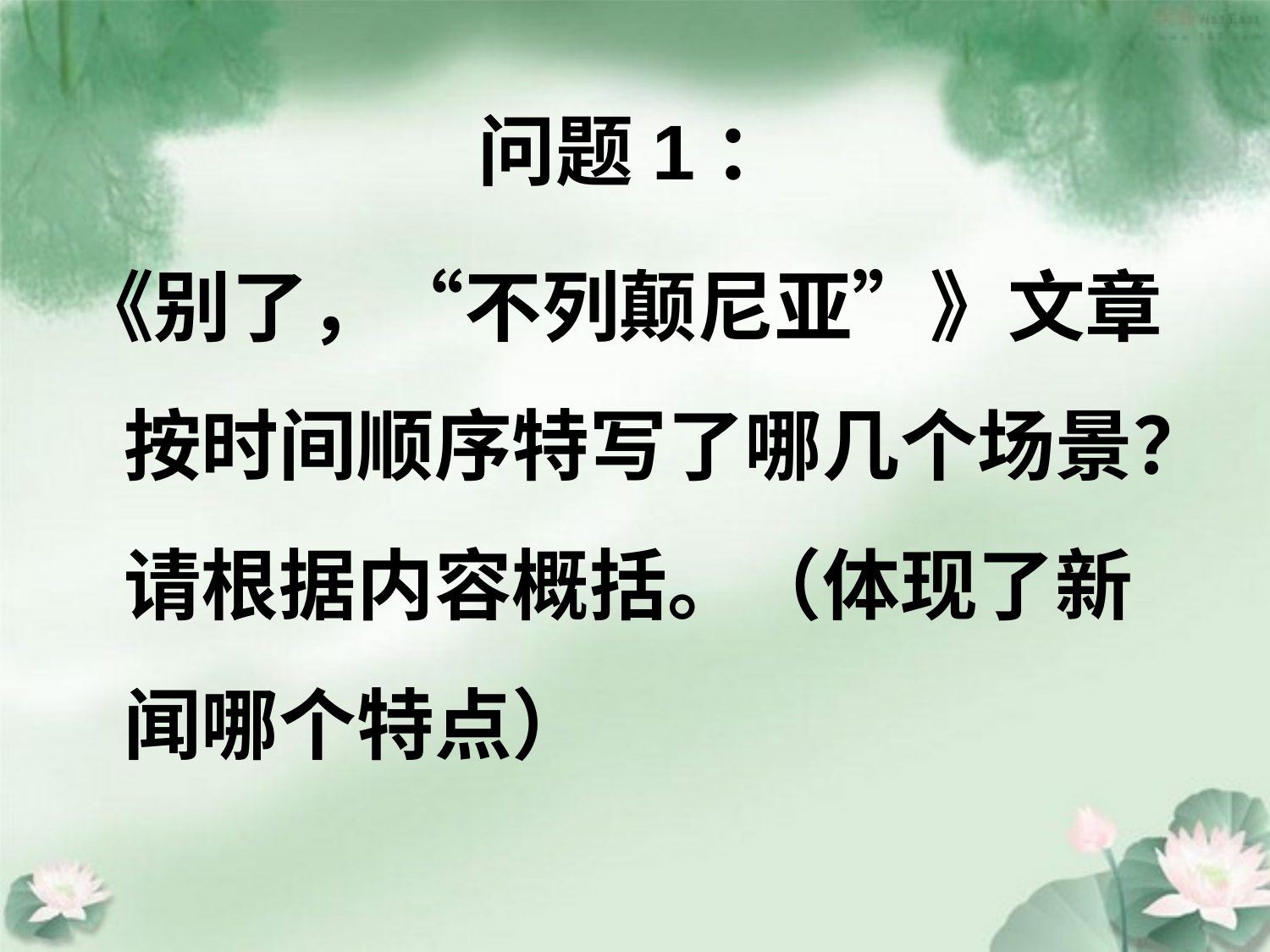

问题1：
《别了，“不列颠尼亚”》文章按时间顺序特写了哪几个场景？请根据内容概括。（体现了新闻哪个特点）